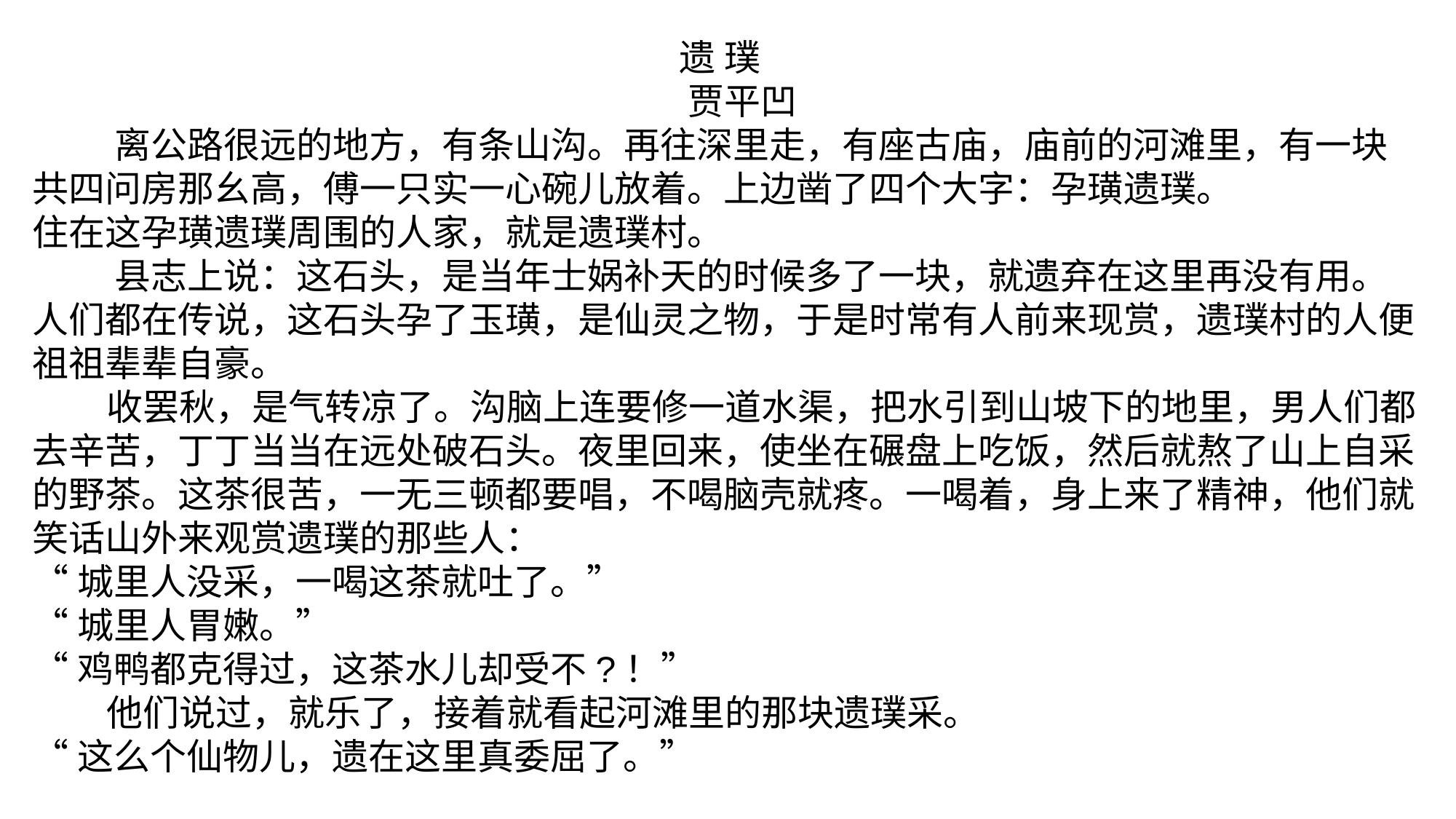

遗 璞
                                                                               贾平凹
         离公路很远的地方，有条山沟。再往深里走，有座古庙，庙前的河滩里，有一块共四问房那幺高，傅一只实一心碗儿放着。上边凿了四个大字：孕璜遗璞。
住在这孕璜遗璞周围的人家，就是遗璞村。
         县志上说：这石头，是当年士娲补天的时候多了一块，就遗弃在这里再没有用。人们都在传说，这石头孕了玉璜，是仙灵之物，于是时常有人前来现赏，遗璞村的人便祖祖辈辈自豪。
        收罢秋，是气转凉了。沟脑上连要修一道水渠，把水引到山坡下的地里，男人们都去辛苦，丁丁当当在远处破石头。夜里回来，使坐在碾盘上吃饭，然后就熬了山上自采的野茶。这茶很苦，一无三顿都要唱，不喝脑壳就疼。一喝着，身上来了精神，他们就笑话山外来观赏遗璞的那些人：
“城里人没采，一喝这茶就吐了。”
“城里人胃嫩。”
“鸡鸭都克得过，这茶水儿却受不?！”
        他们说过，就乐了，接着就看起河滩里的那块遗璞采。
“这么个仙物儿，遗在这里真委屈了。”